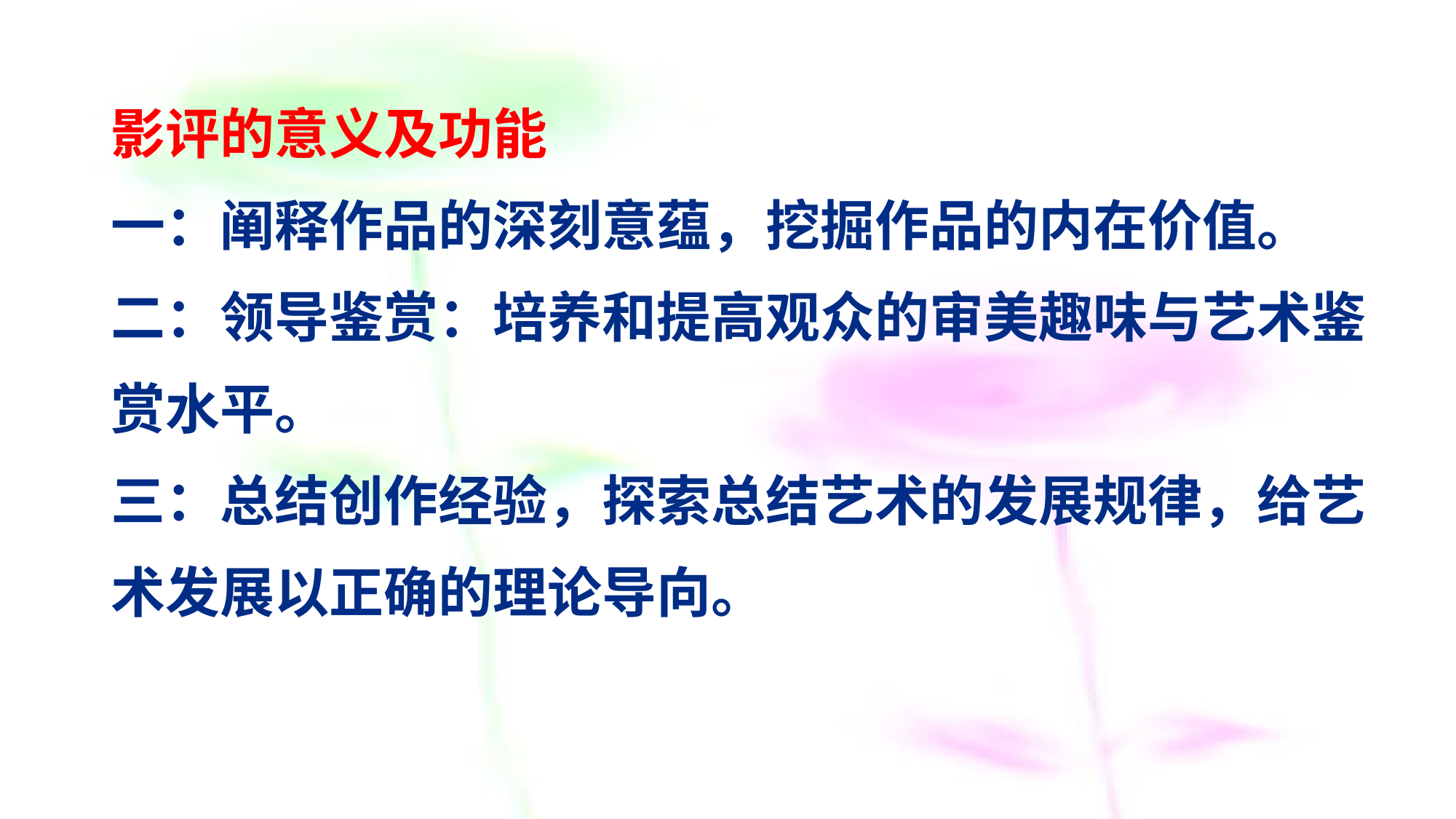

# 影评的意义及功能 一：阐释作品的深刻意蕴，挖掘作品的内在价值。 二：领导鉴赏：培养和提高观众的审美趣味与艺术鉴赏水平。 三：总结创作经验，探索总结艺术的发展规律，给艺术发展以正确的理论导向。